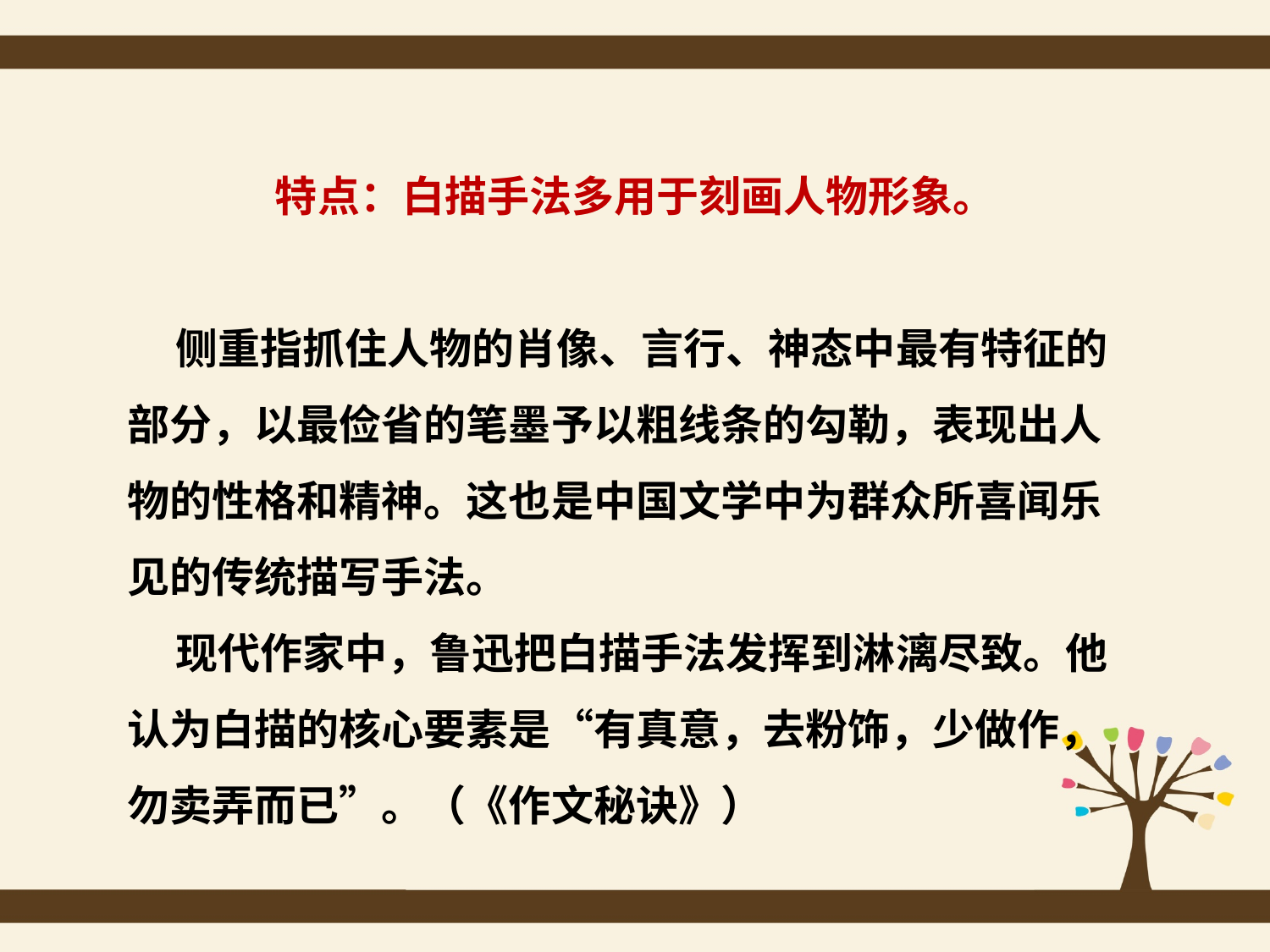

特点：白描手法多用于刻画人物形象。

    侧重指抓住人物的肖像、言行、神态中最有特征的部分，以最俭省的笔墨予以粗线条的勾勒，表现出人物的性格和精神。这也是中国文学中为群众所喜闻乐见的传统描写手法。
    现代作家中，鲁迅把白描手法发挥到淋漓尽致。他认为白描的核心要素是“有真意，去粉饰，少做作，勿卖弄而已”。（《作文秘诀》）